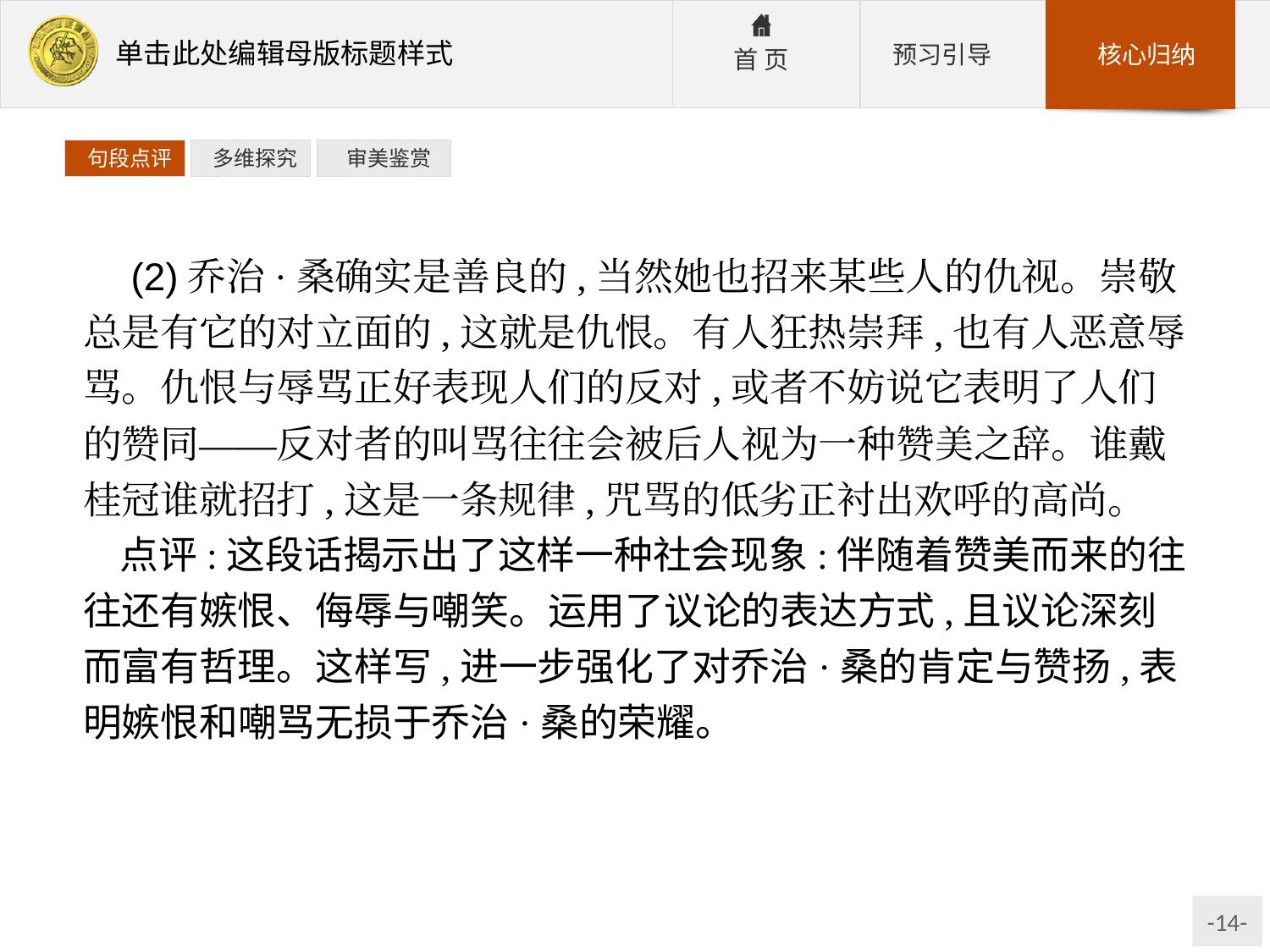

句段点评
 多维探究
 审美鉴赏
 (2)乔治·桑确实是善良的,当然她也招来某些人的仇视。崇敬总是有它的对立面的,这就是仇恨。有人狂热崇拜,也有人恶意辱骂。仇恨与辱骂正好表现人们的反对,或者不妨说它表明了人们的赞同——反对者的叫骂往往会被后人视为一种赞美之辞。谁戴桂冠谁就招打,这是一条规律,咒骂的低劣正衬出欢呼的高尚。
点评:这段话揭示出了这样一种社会现象:伴随着赞美而来的往往还有嫉恨、侮辱与嘲笑。运用了议论的表达方式,且议论深刻而富有哲理。这样写,进一步强化了对乔治·桑的肯定与赞扬,表明嫉恨和嘲骂无损于乔治·桑的荣耀。